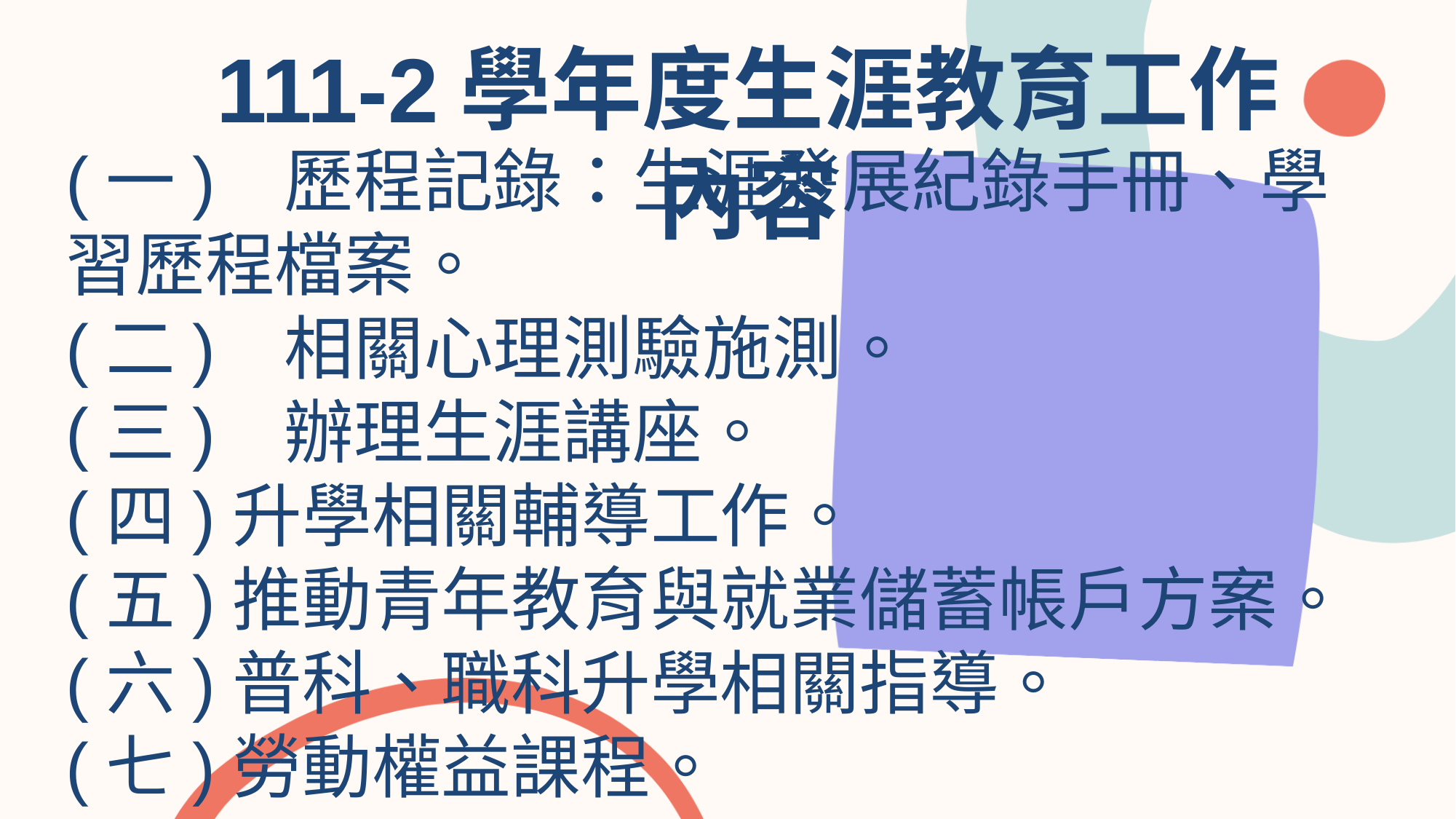

111-2學年度生涯教育工作內容
(一)	歷程記錄：生涯發展紀錄手冊、學習歷程檔案。
(二)	相關心理測驗施測。
(三)	辦理生涯講座。
(四)升學相關輔導工作。
(五)推動青年教育與就業儲蓄帳戶方案。
(六)普科、職科升學相關指導。
(七)勞動權益課程。
延时符